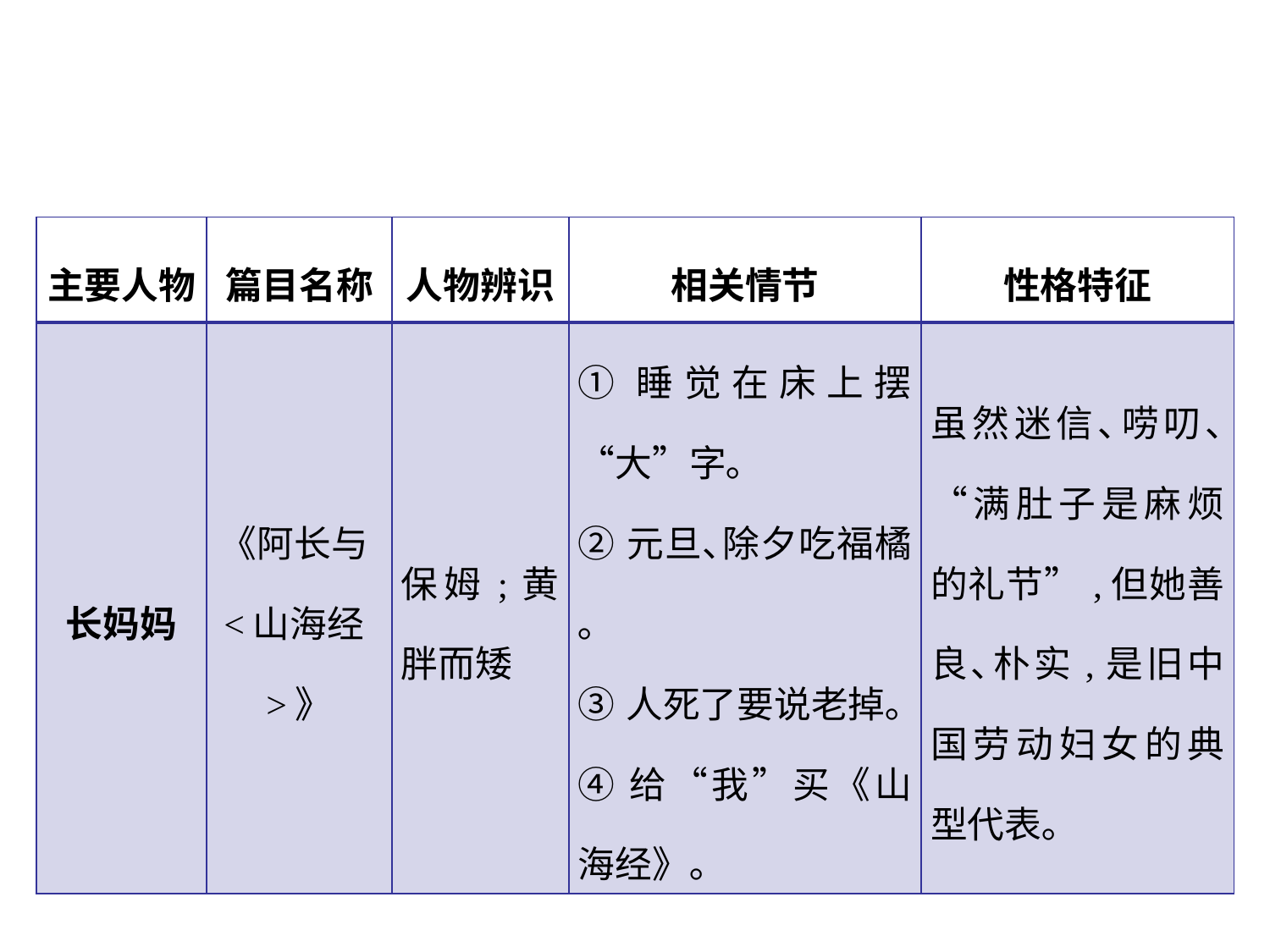

| 主要人物 | 篇目名称 | 人物辨识 | 相关情节 | 性格特征 |
| --- | --- | --- | --- | --- |
| 长妈妈 | 《阿长与<山海经>》 | 保姆;黄胖而矮 | ①睡觉在床上摆“大”字｡ ②元旦､除夕吃福橘｡ ③人死了要说老掉｡ ④给“我”买《山海经》｡ | 虽然迷信､唠叨､“满肚子是麻烦的礼节”,但她善良､朴实,是旧中国劳动妇女的典型代表｡ |